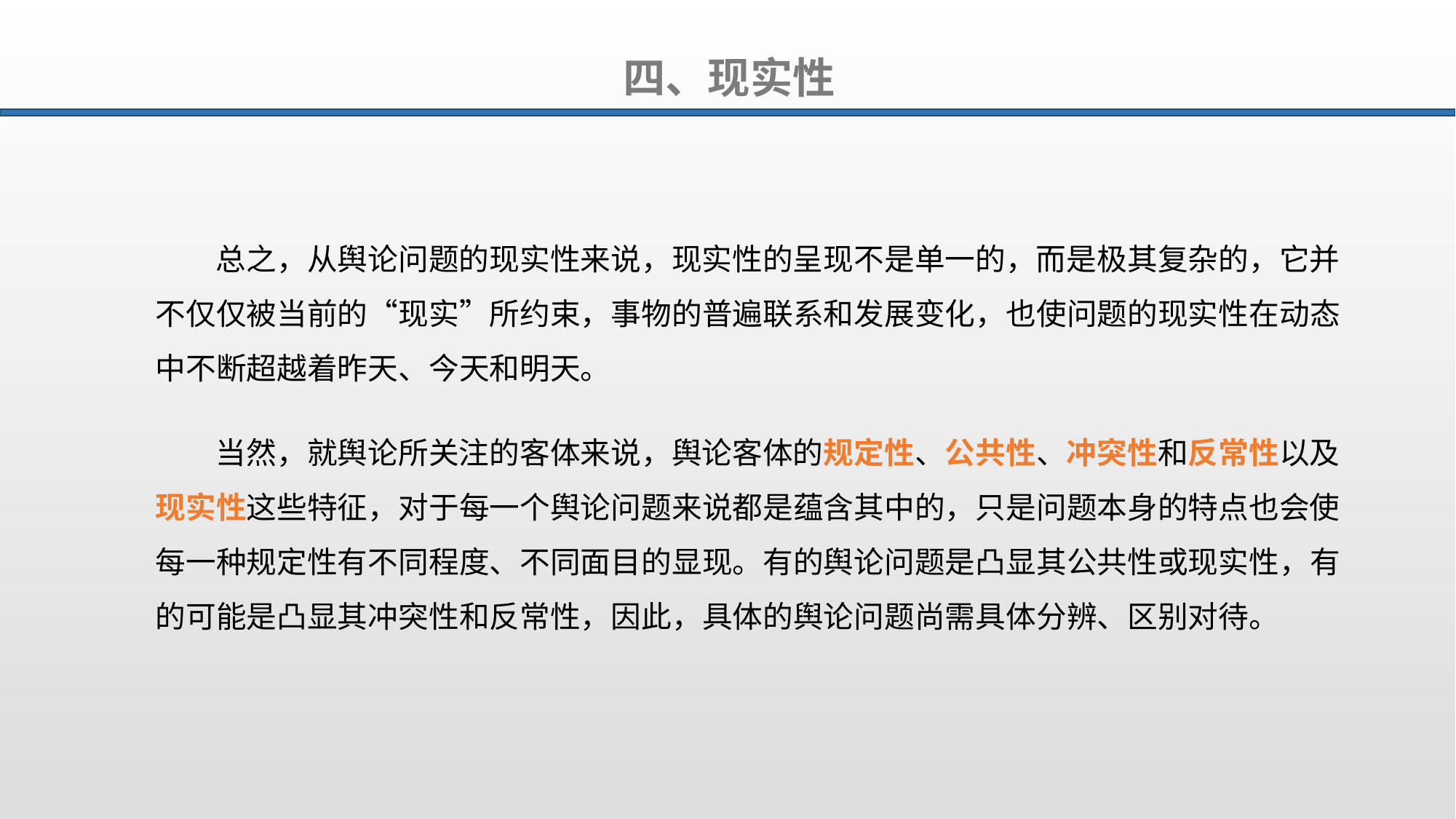

四、现实性

总之，从舆论问题的现实性来说，现实性的呈现不是单一的，而是极其复杂的，它并不仅仅被当前的“现实”所约束，事物的普遍联系和发展变化，也使问题的现实性在动态中不断超越着昨天、今天和明天。
当然，就舆论所关注的客体来说，舆论客体的规定性、公共性、冲突性和反常性以及现实性这些特征，对于每一个舆论问题来说都是蕴含其中的，只是问题本身的特点也会使每一种规定性有不同程度、不同面目的显现。有的舆论问题是凸显其公共性或现实性，有的可能是凸显其冲突性和反常性，因此，具体的舆论问题尚需具体分辨、区别对待。